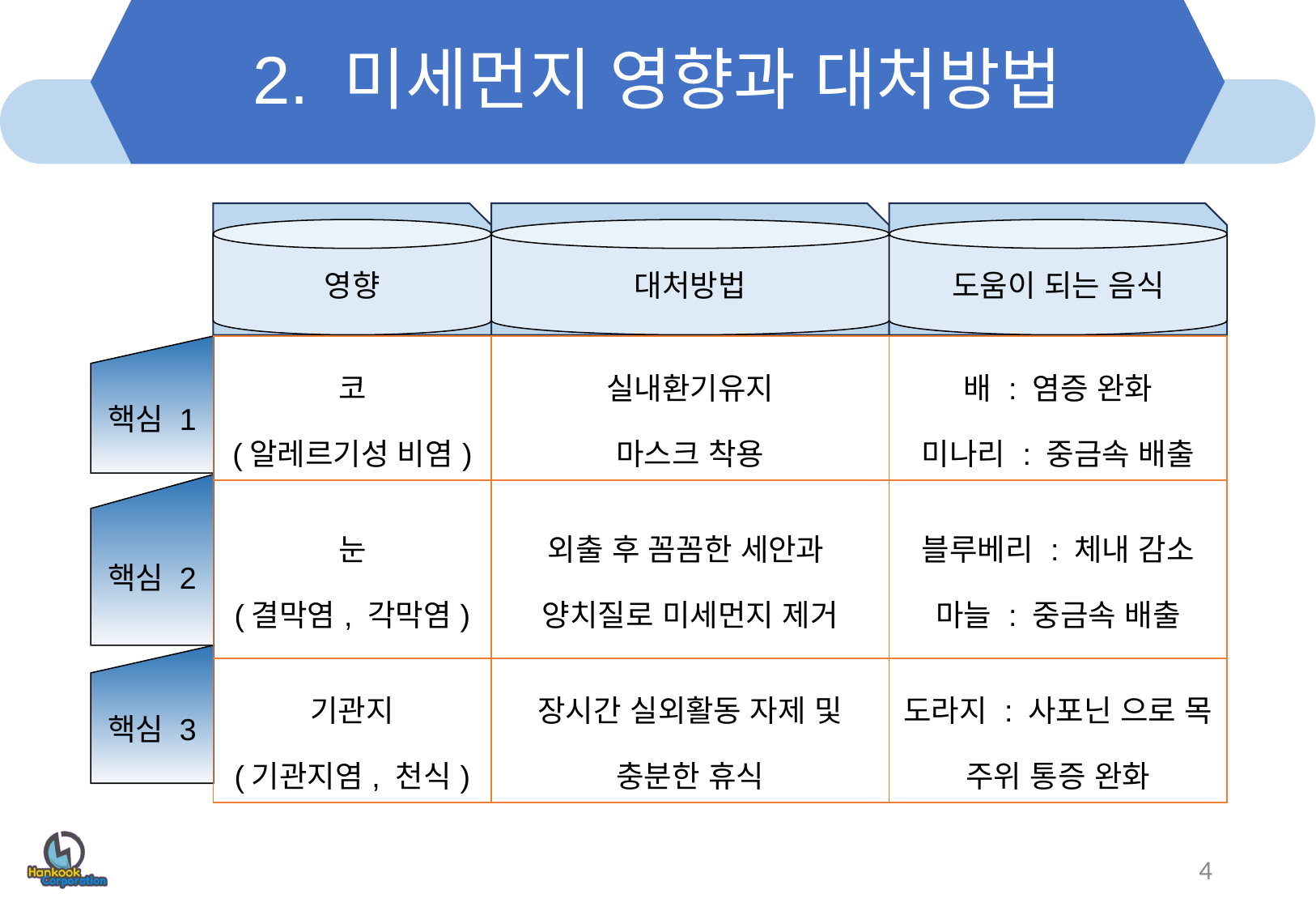

# 2. 미세먼지 영향과 대처방법

영향
대처방법
도움이 되는 음식
| 코 (알레르기성 비염) | 실내환기유지 마스크 착용 | 배 : 염증 완화 미나리 : 중금속 배출 |
| --- | --- | --- |
| 눈 (결막염, 각막염) | 외출 후 꼼꼼한 세안과 양치질로 미세먼지 제거 | 블루베리 : 체내 감소 마늘 : 중금속 배출 |
| 기관지 (기관지염, 천식) | 장시간 실외활동 자제 및 충분한 휴식 | 도라지 : 사포닌 으로 목 주위 통증 완화 |
핵심 1
핵심 2
핵심 3
4